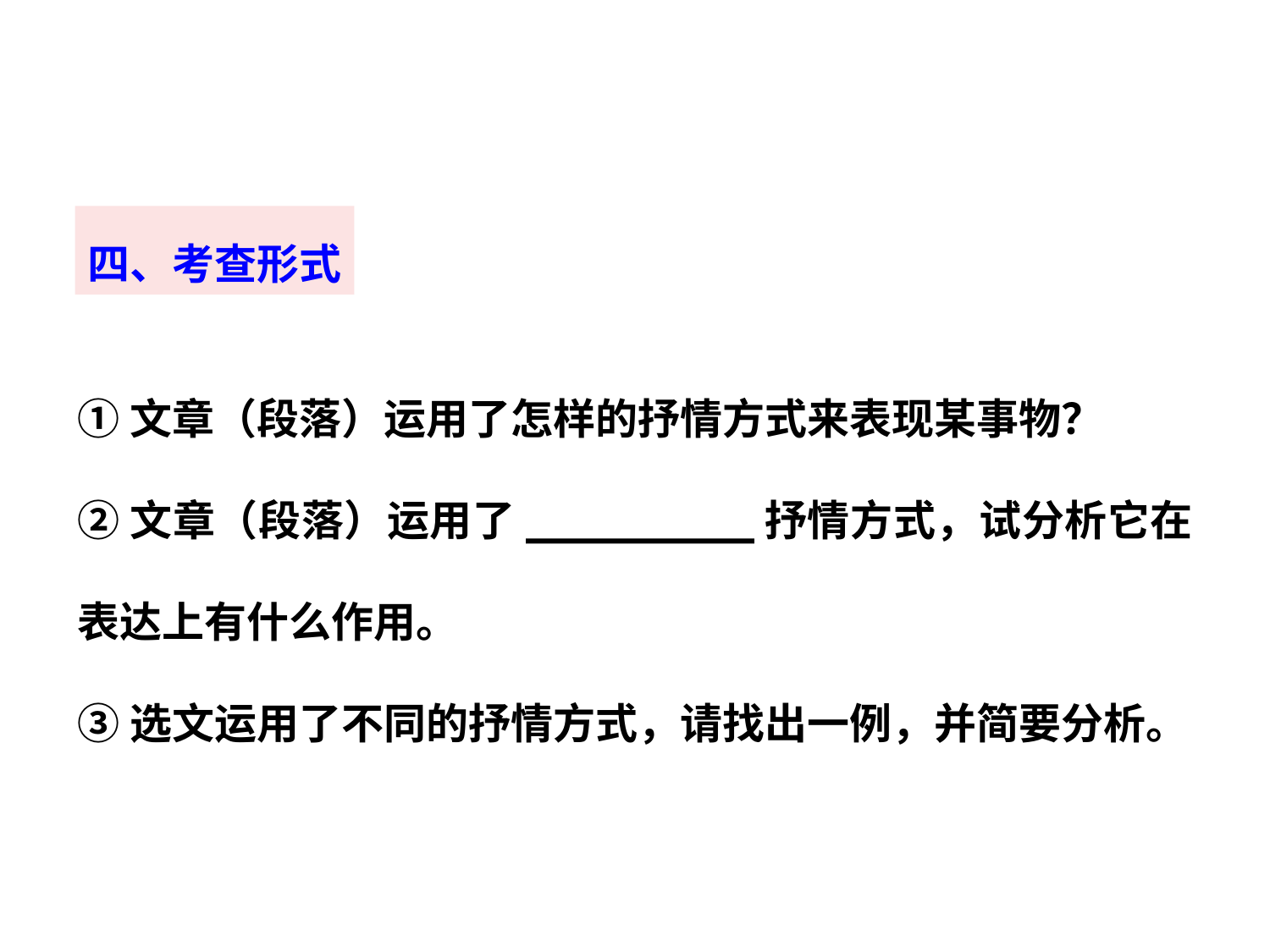

四、考查形式
①文章（段落）运用了怎样的抒情方式来表现某事物？
②文章（段落）运用了_________抒情方式，试分析它在表达上有什么作用。
③选文运用了不同的抒情方式，请找出一例，并简要分析。